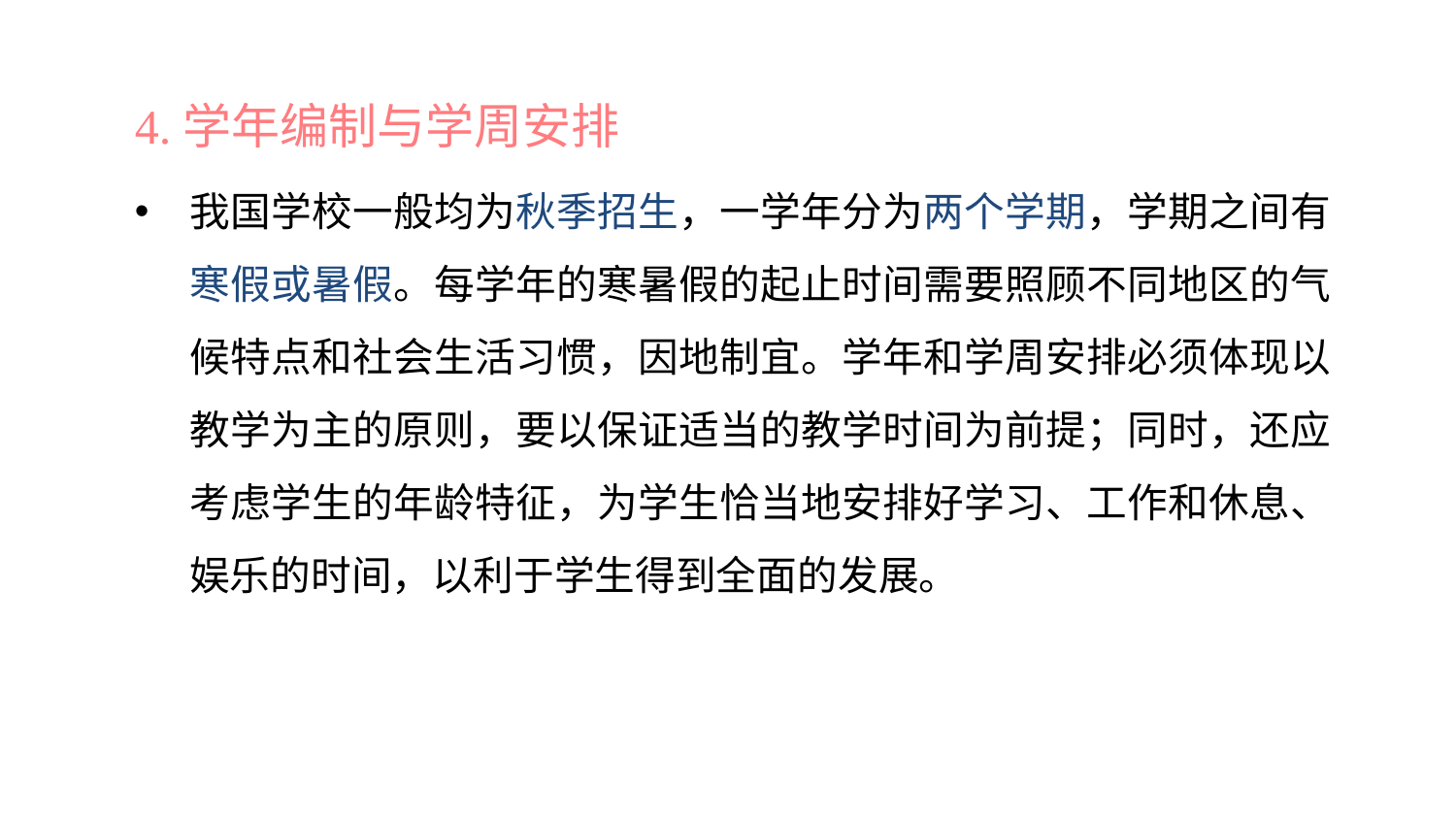

4.学年编制与学周安排
我国学校一般均为秋季招生，一学年分为两个学期，学期之间有寒假或暑假。每学年的寒暑假的起止时间需要照顾不同地区的气候特点和社会生活习惯，因地制宜。学年和学周安排必须体现以教学为主的原则，要以保证适当的教学时间为前提；同时，还应考虑学生的年龄特征，为学生恰当地安排好学习、工作和休息、娱乐的时间，以利于学生得到全面的发展。